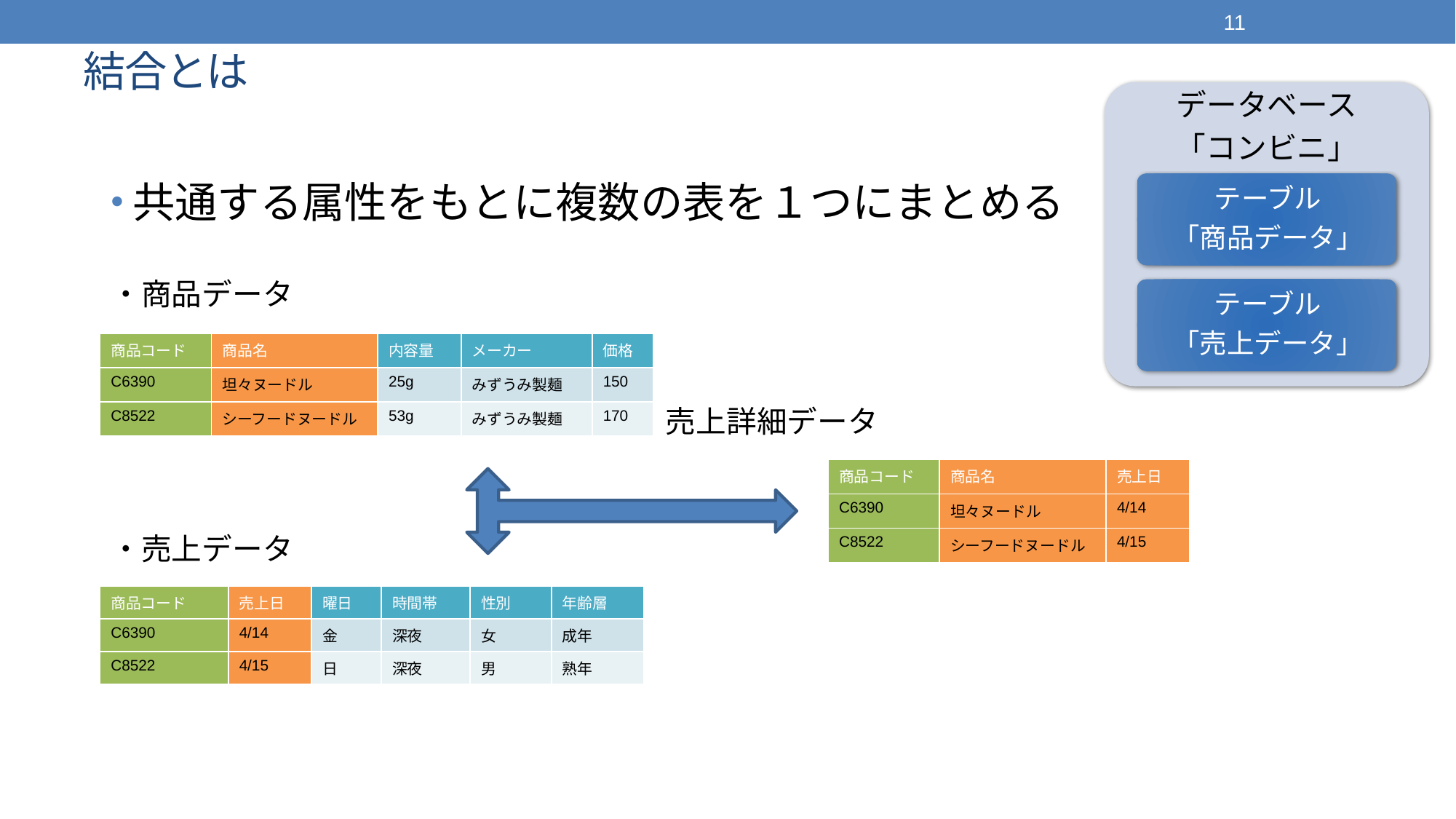

11
# 結合とは
データベース
「コンビニ」
テーブル
「商品データ」
テーブル
「売上データ」
共通する属性をもとに複数の表を１つにまとめる

・商品データ

                                                   　　　　　・売上詳細データ

・売上データ

| 商品コード | 商品名 | 内容量 | メーカー | 価格 |
| --- | --- | --- | --- | --- |
| C6390 | 坦々ヌードル | 25g | みずうみ製麺 | 150 |
| C8522 | シーフードヌードル | 53g | みずうみ製麺 | 170 |

| 商品コード | 商品名 | 売上日 |
| --- | --- | --- |
| C6390 | 坦々ヌードル | 4/14 |
| C8522 | シーフードヌードル | 4/15 |
| 商品コード | 売上日 | 曜日 | 時間帯 | 性別 | 年齢層 |
| --- | --- | --- | --- | --- | --- |
| C6390 | 4/14 | 金 | 深夜 | 女 | 成年 |
| C8522 | 4/15 | 日 | 深夜 | 男 | 熟年 |